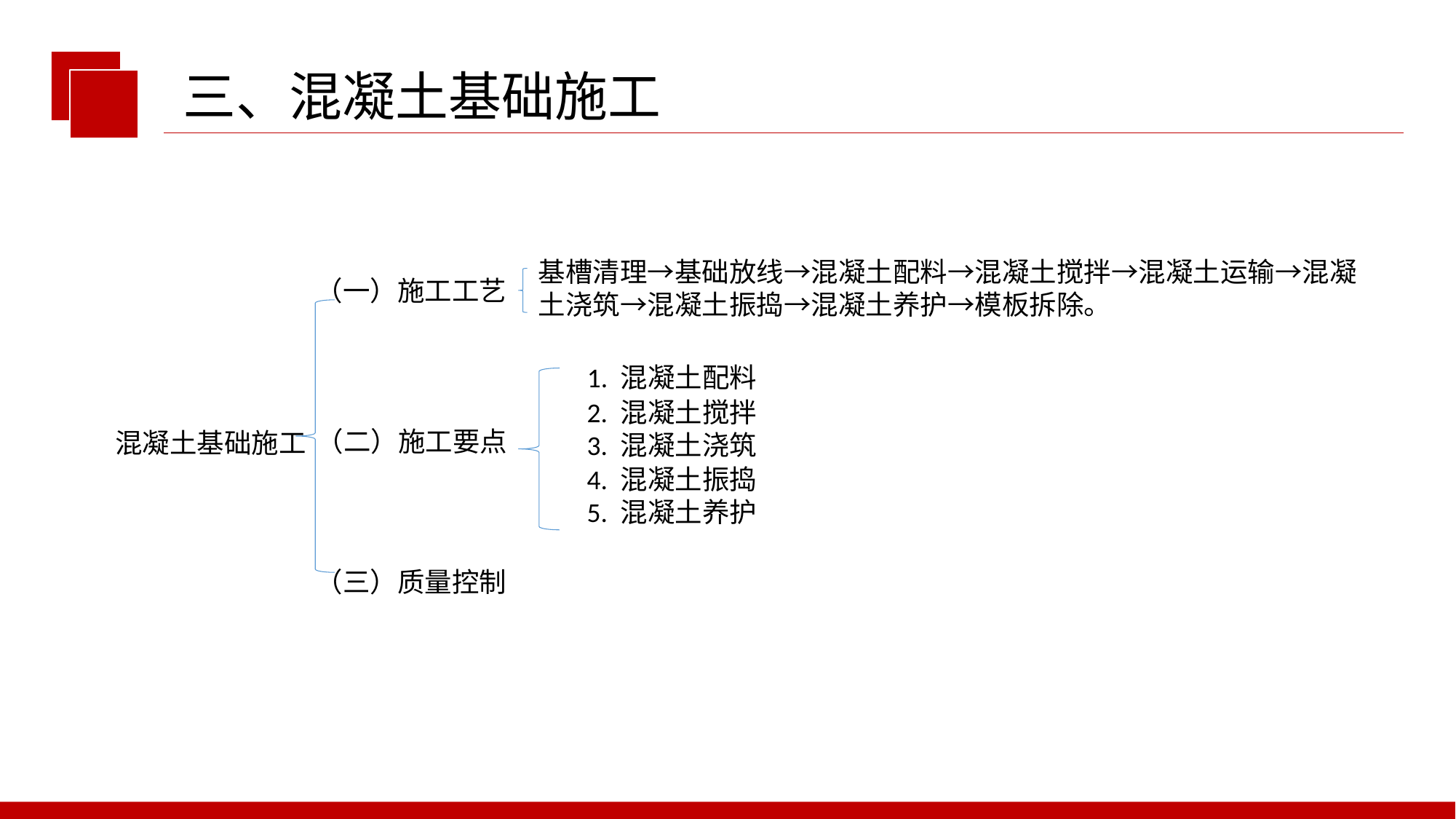

三、混凝土基础施工
基槽清理→基础放线→混凝土配料→混凝土搅拌→混凝土运输→混凝土浇筑→混凝土振捣→混凝土养护→模板拆除。
（一）施工工艺

1. 混凝土配料

2. 混凝土搅拌
（二）施工要点
混凝土基础施工
3. 混凝土浇筑
4. 混凝土振捣
5. 混凝土养护
（三）质量控制